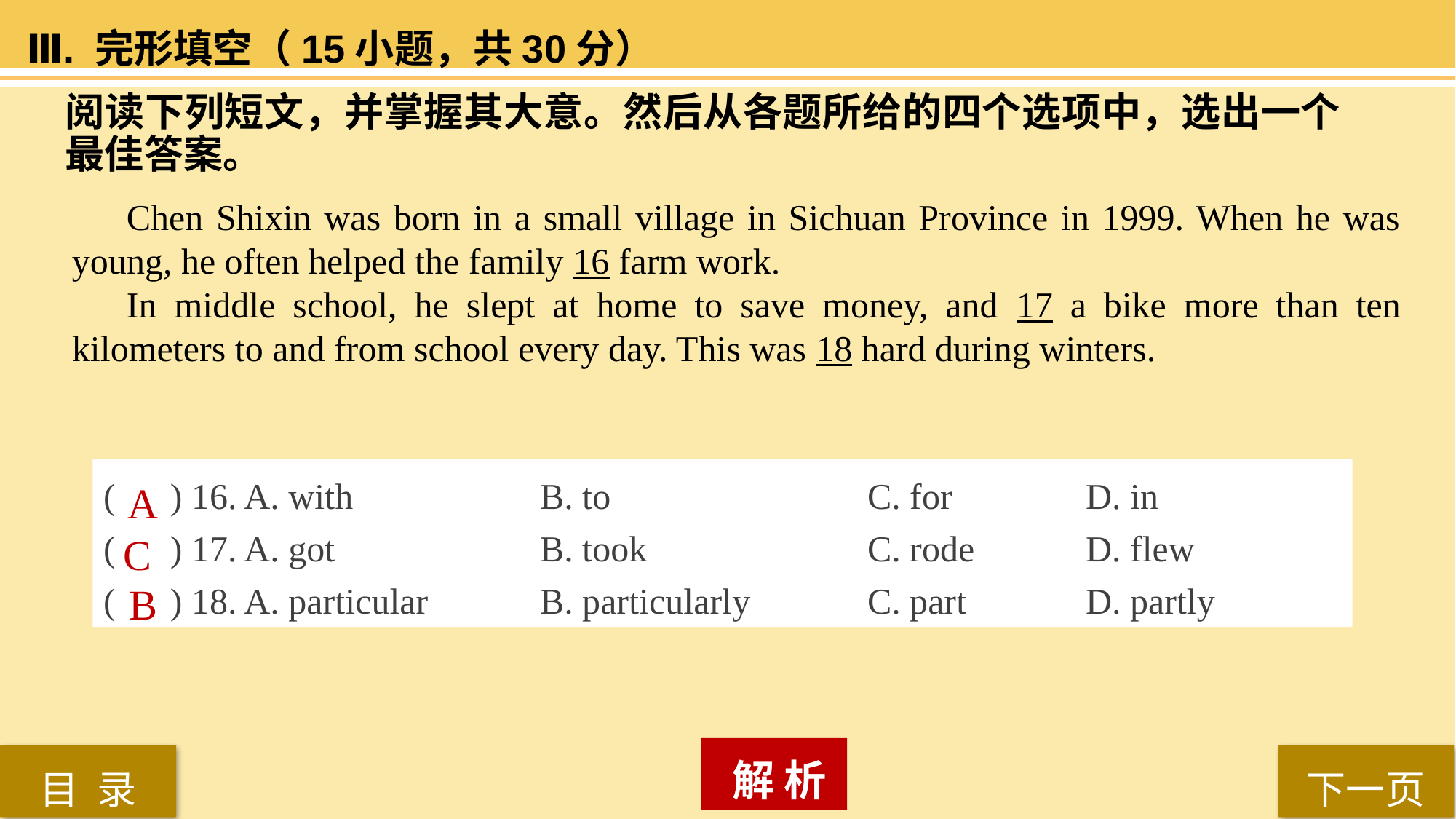

Ⅲ. 完形填空（15小题，共30分）
阅读下列短文，并掌握其大意。然后从各题所给的四个选项中，选出一个最佳答案。
Chen Shixin was born in a small village in Sichuan Province in 1999. When he was young, he often helped the family 16 farm work.
In middle school, he slept at home to save money, and 17 a bike more than ten kilometers to and from school every day. This was 18 hard during winters.
(      ) 16. A. with		B. to 			C. for		D. in
(      ) 17. A. got 		B. took 		C. rode 	D. flew
(      ) 18. A. particular 	B. particularly 	C. part 		D. partly
A
C
B
 解 析